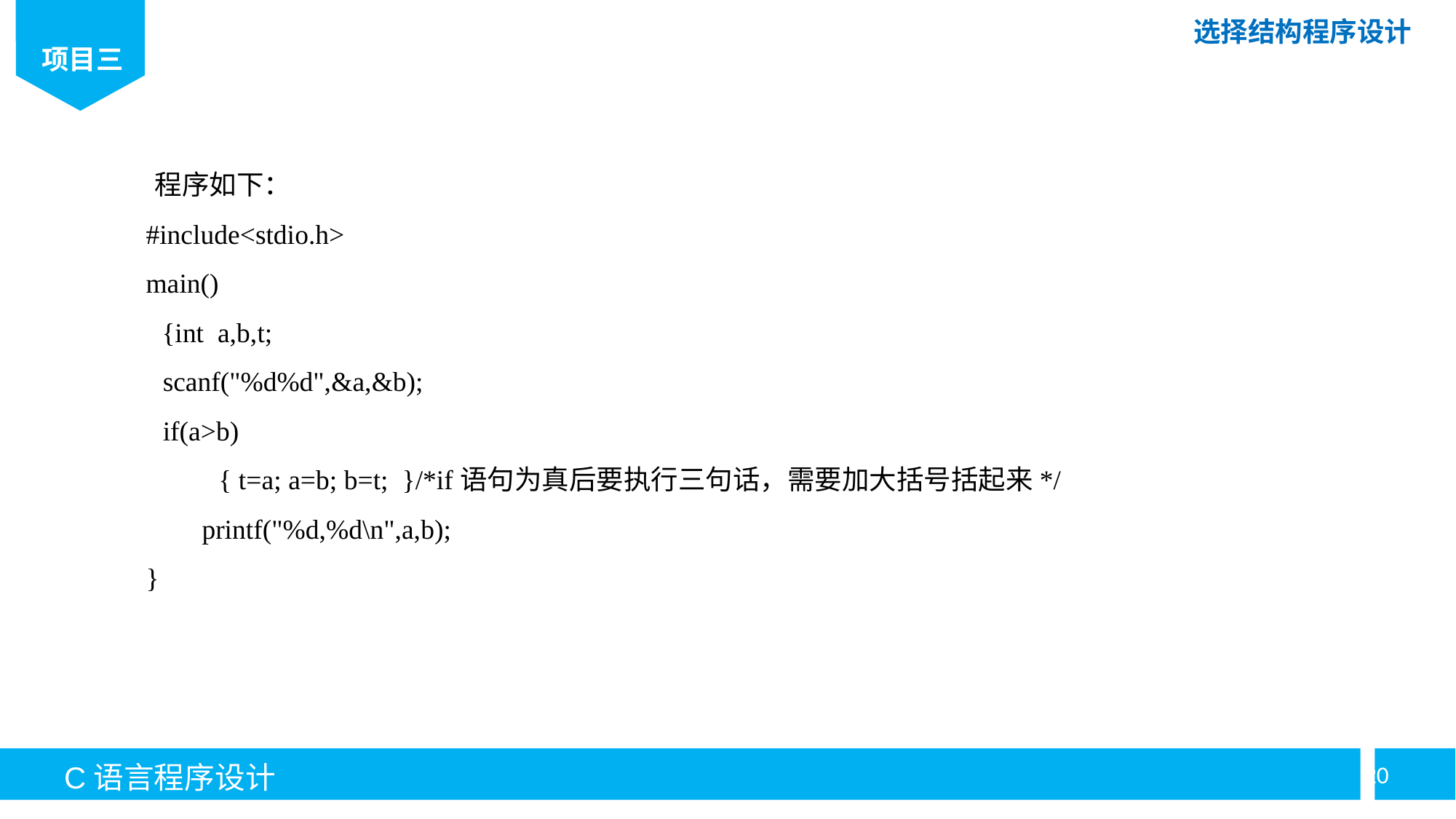

程序如下：
#include<stdio.h>
main()
{int  a,b,t;
scanf("%d%d",&a,&b);
if(a>b)
{ t=a; a=b; b=t;  }/*if语句为真后要执行三句话，需要加大括号括起来*/
printf("%d,%d\n",a,b);
}